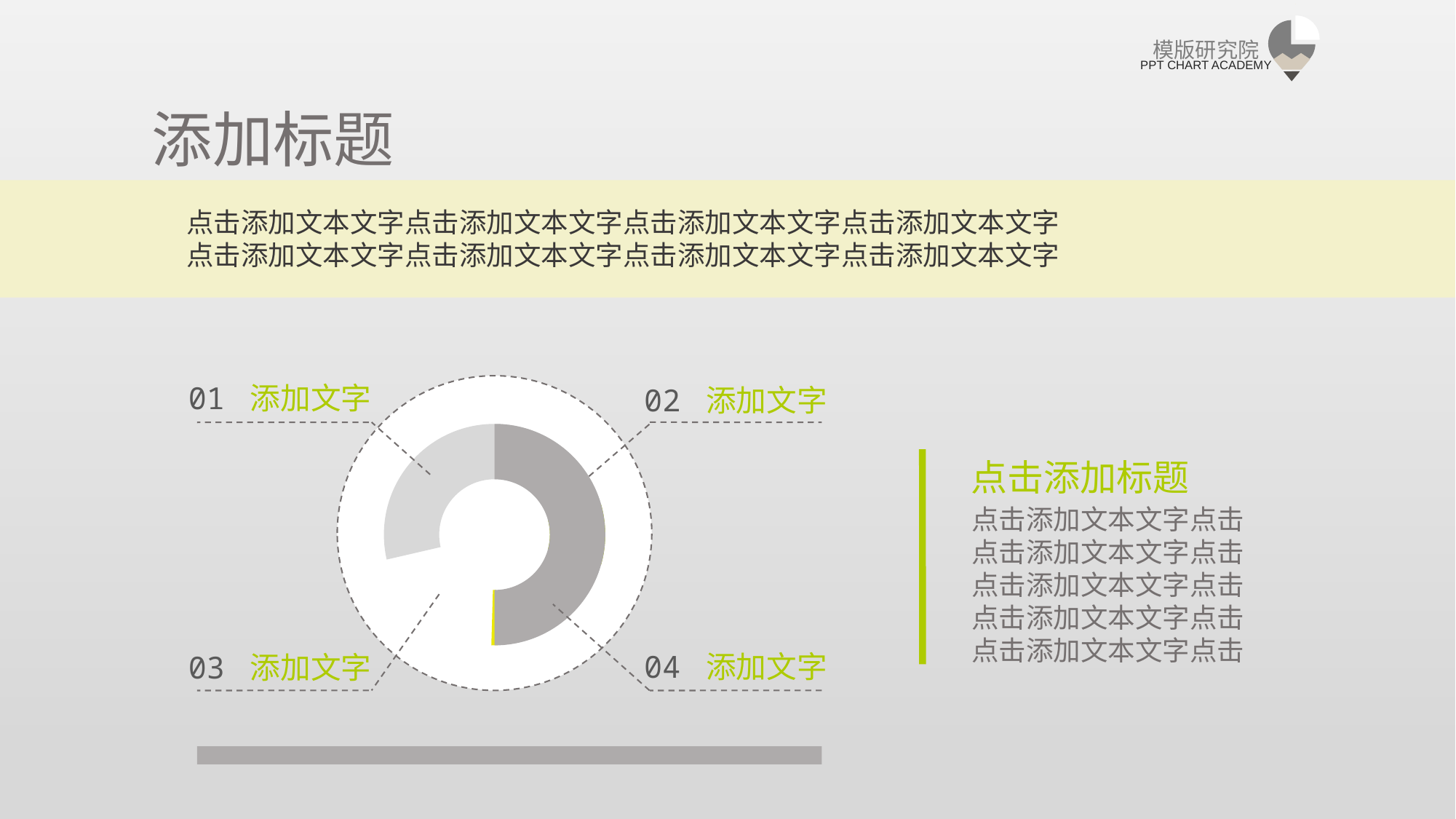

模版研究院
PPT CHART ACADEMY
添加标题

点击添加文本文字点击添加文本文字点击添加文本文字点击添加文本文字
点击添加文本文字点击添加文本文字点击添加文本文字点击添加文本文字
01 添加文字

02 添加文字

点击添加标题
点击添加文本文字点击
点击添加文本文字点击
点击添加文本文字点击
点击添加文本文字点击
点击添加文本文字点击

04 添加文字
03 添加文字